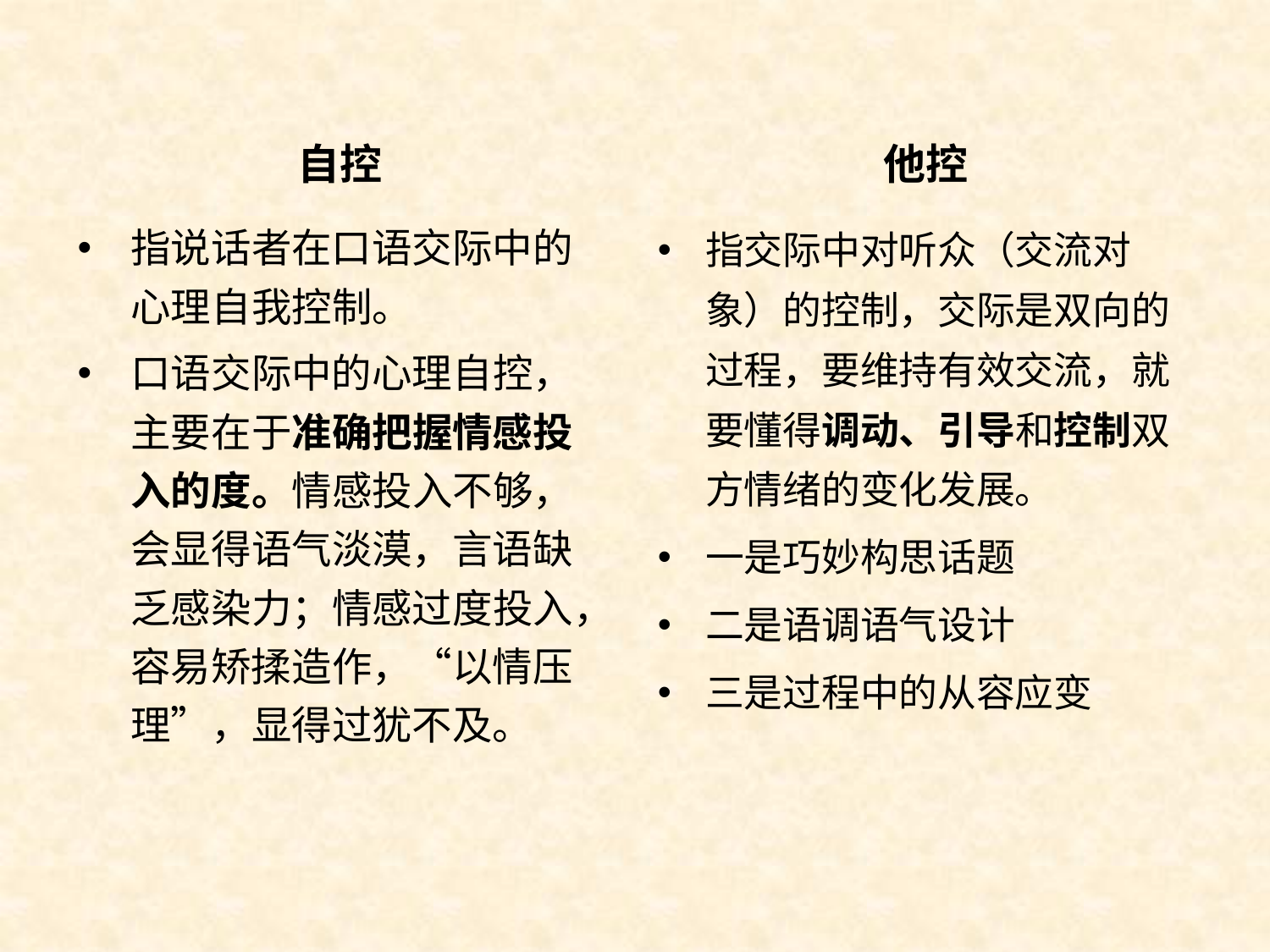

自控
他控
指说话者在口语交际中的心理自我控制。
口语交际中的心理自控，主要在于准确把握情感投入的度。情感投入不够，会显得语气淡漠，言语缺乏感染力；情感过度投入，容易矫揉造作，“以情压理”，显得过犹不及。
指交际中对听众（交流对象）的控制，交际是双向的过程，要维持有效交流，就要懂得调动、引导和控制双方情绪的变化发展。
一是巧妙构思话题
二是语调语气设计
三是过程中的从容应变